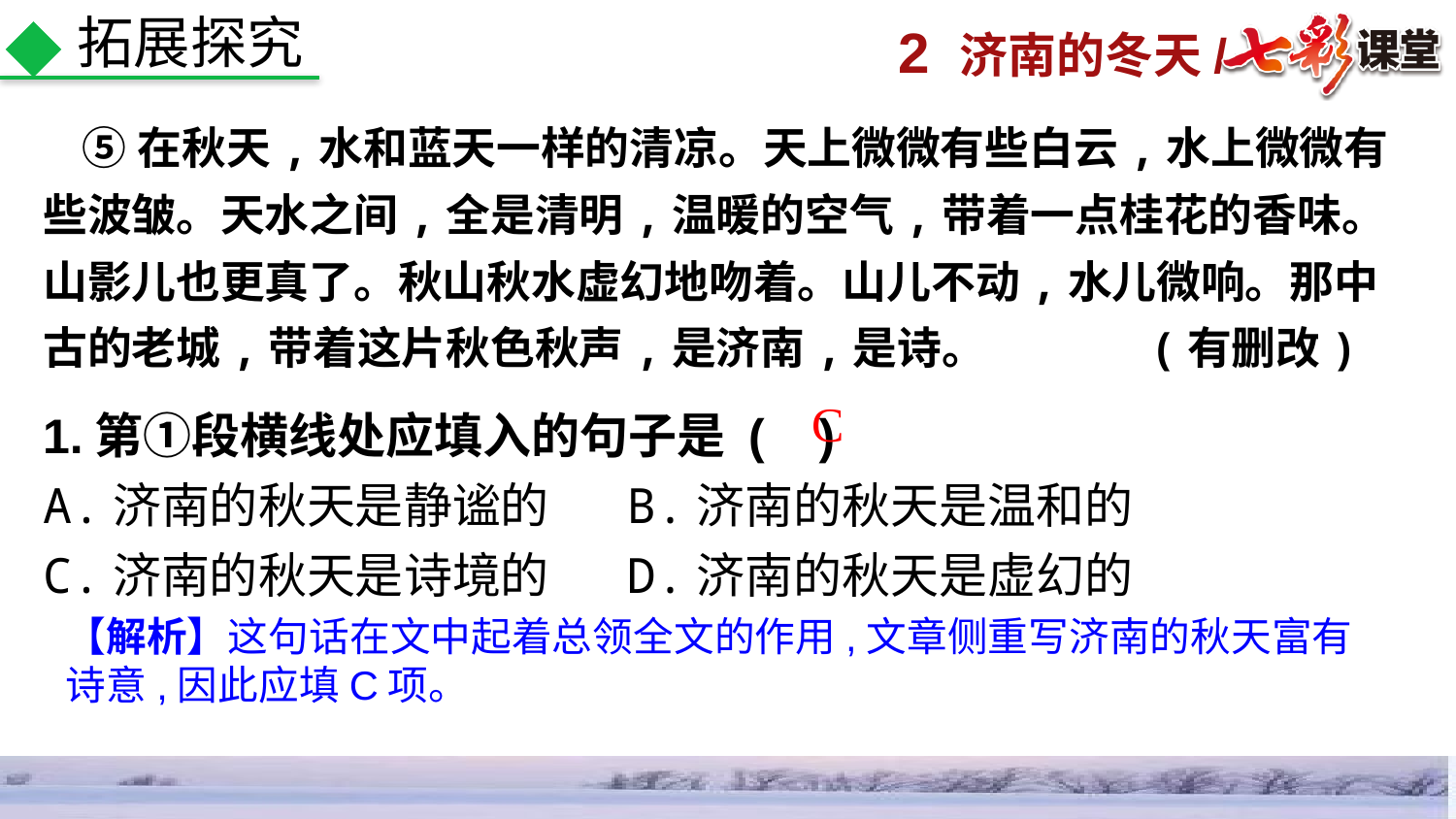

拓展探究

    ⑤在秋天,水和蓝天一样的清凉。天上微微有些白云,水上微微有些波皱。天水之间,全是清明,温暖的空气,带着一点桂花的香味。山影儿也更真了。秋山秋水虚幻地吻着。山儿不动,水儿微响。那中古的老城,带着这片秋色秋声,是济南,是诗。               (有删改)
1.第①段横线处应填入的句子是 (    )
A.济南的秋天是静谧的      B.济南的秋天是温和的
C.济南的秋天是诗境的      D.济南的秋天是虚幻的
C
【解析】这句话在文中起着总领全文的作用,文章侧重写济南的秋天富有诗意,因此应填C项。